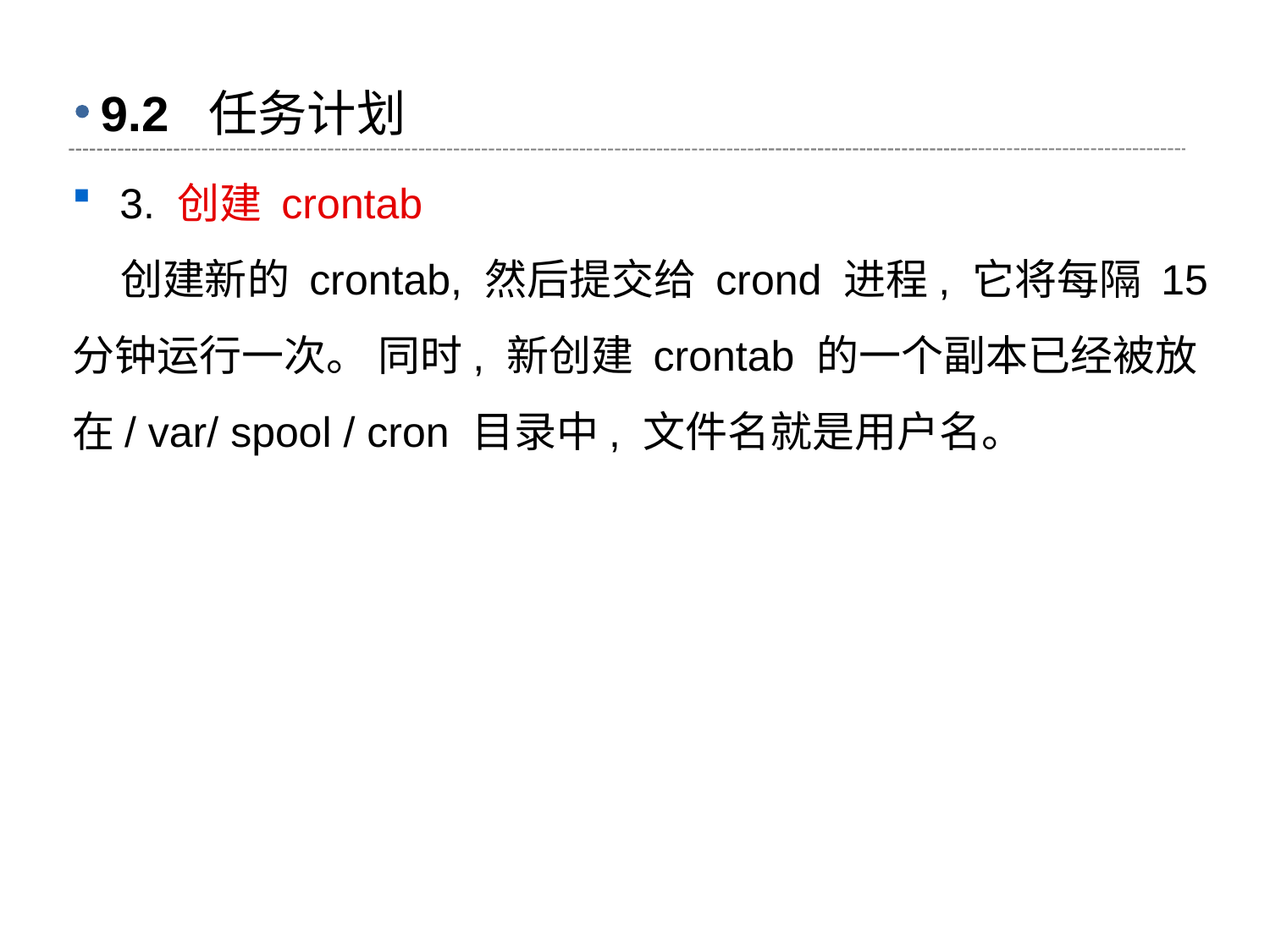

# 9.2  任务计划

3. 创建 crontab
    创建新的 crontab, 然后提交给 crond 进程, 它将每隔 15 分钟运行一次。 同时, 新创建 crontab 的一个副本已经被放在/ var/ spool / cron 目录中, 文件名就是用户名。